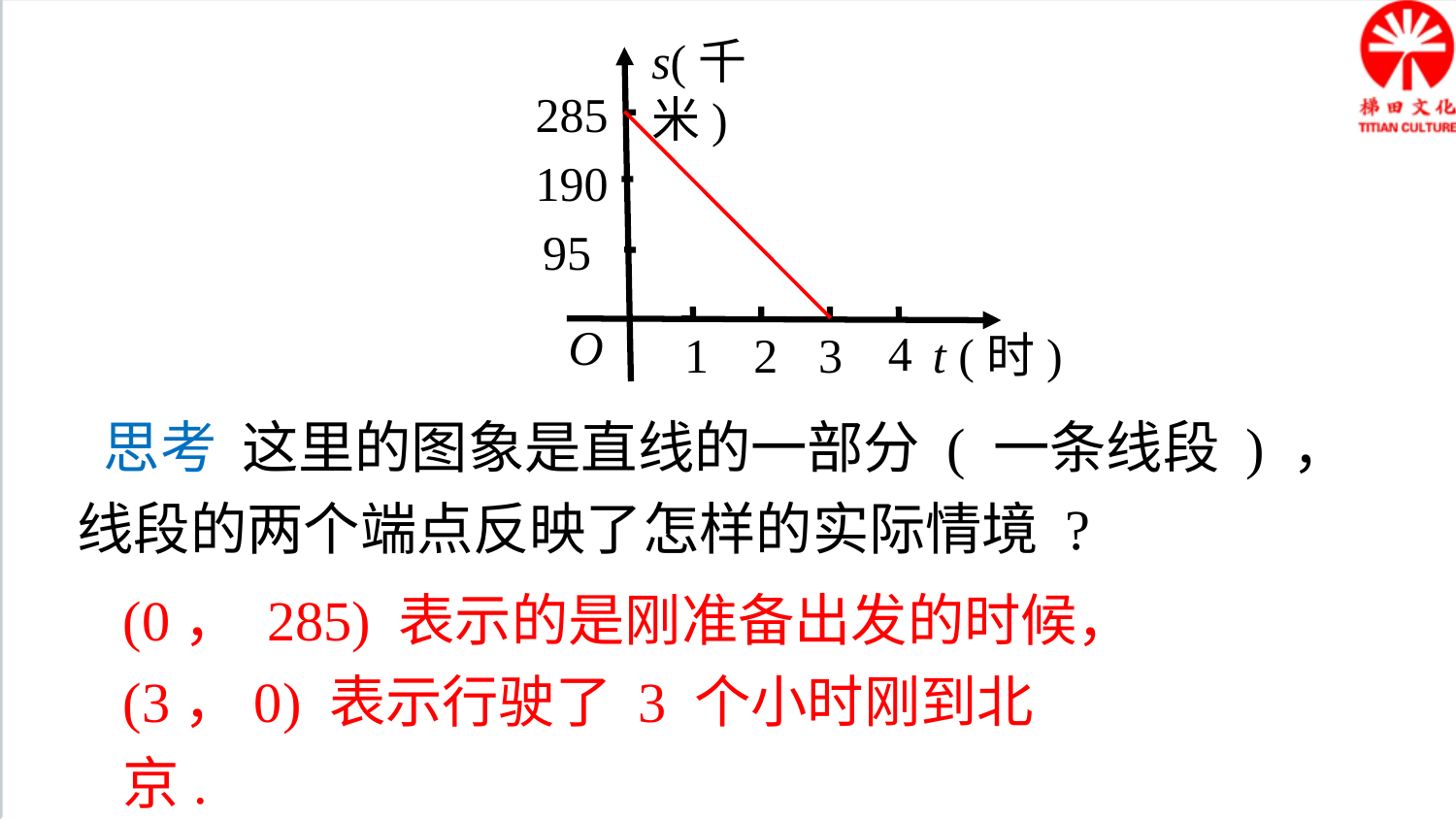

s(千米)

285

190

95

O
4
1
2
3
t (时)

 思考  这里的图象是直线的一部分 ( 一条线段 ) ，线段的两个端点反映了怎样的实际情境 ?
(0， 285) 表示的是刚准备出发的时候，
(3，0) 表示行驶了 3 个小时刚到北京.